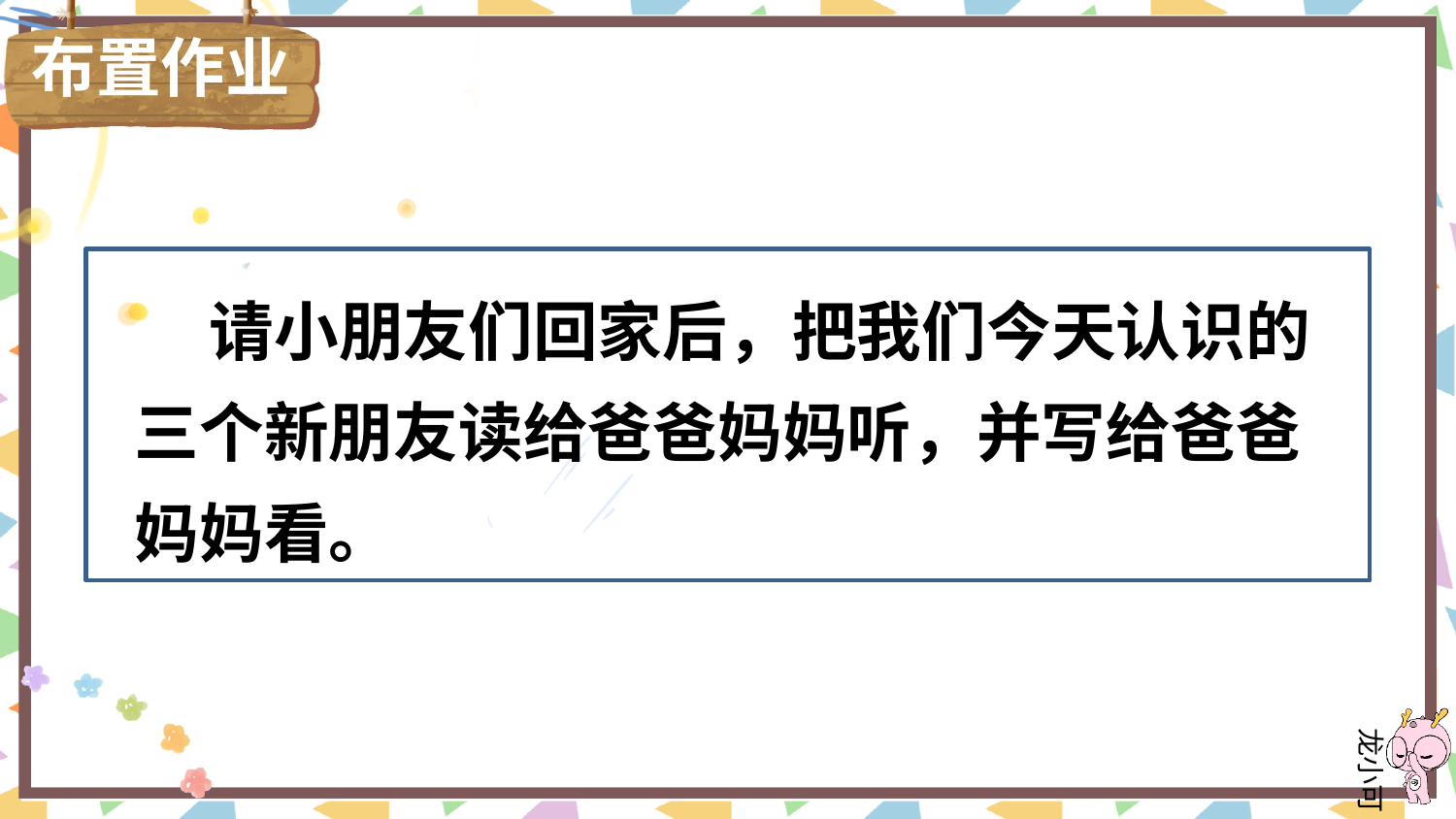

布置作业

    请小朋友们回家后，把我们今天认识的三个新朋友读给爸爸妈妈听，并写给爸爸妈妈看。